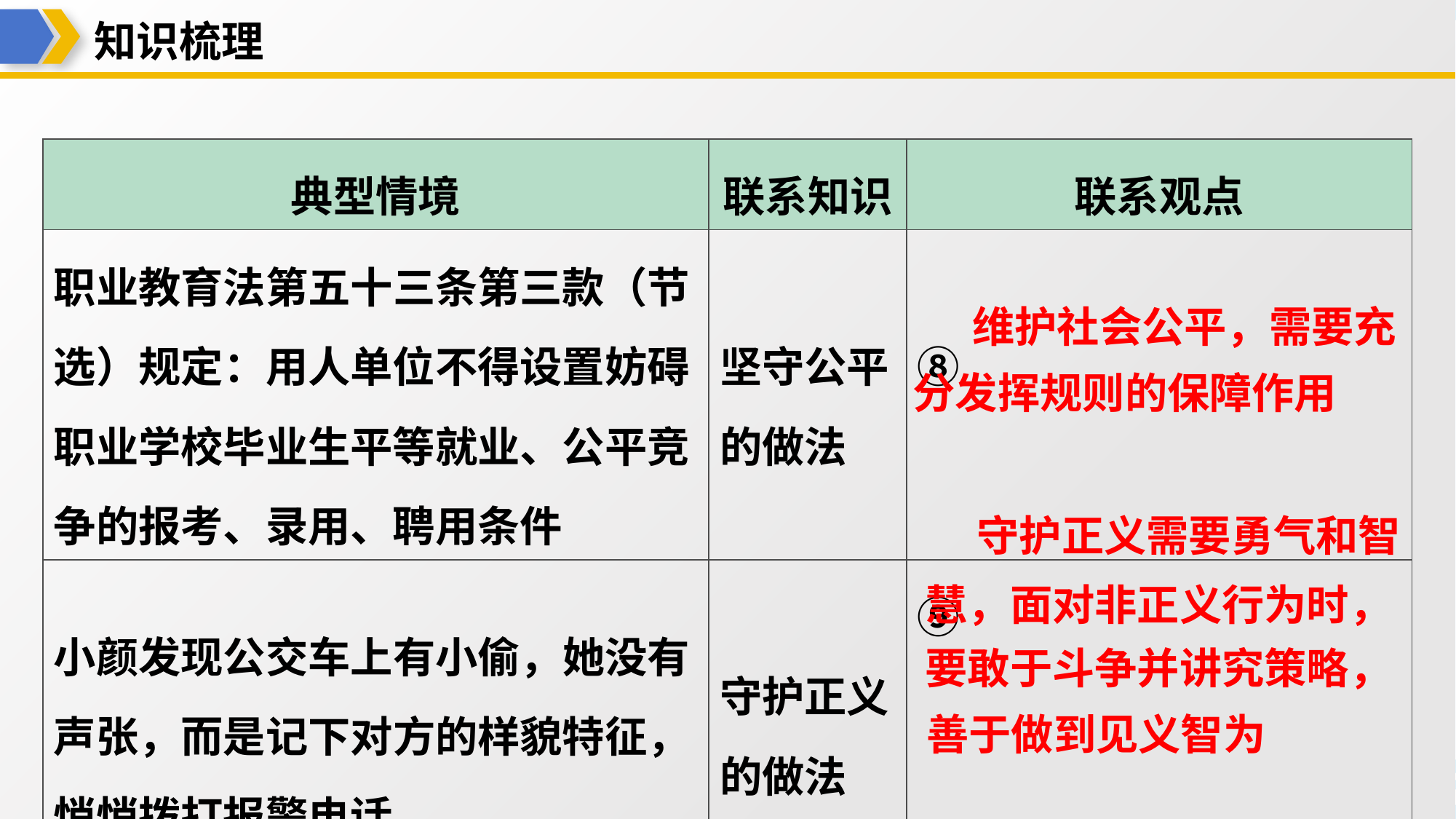

知识梳理
注：根据所给的典型情境及知识角度，填写对应的教材观点。
| 典型情境 | 联系知识 | 联系观点 |
| --- | --- | --- |
| 职业教育法第五十三条第三款（节选）规定：用人单位不得设置妨碍职业学校毕业生平等就业、公平竞争的报考、录用、聘用条件 | 坚守公平的做法 | ⑧维护社会公平，需要充 分发挥规则的保障作用 |
| 小颜发现公交车上有小偷，她没有声张，而是记下对方的样貌特征，悄悄拨打报警电话 | 守护正义的做法 | ⑨守护正义需要勇气和智 慧，面对非正义行为时， 要敢于斗争并讲究策略， 善于做到见义智为 |
维护社会公平，需要充
分发挥规则的保障作用
守护正义需要勇气和智
慧，面对非正义行为时，
要敢于斗争并讲究策略，
善于做到见义智为